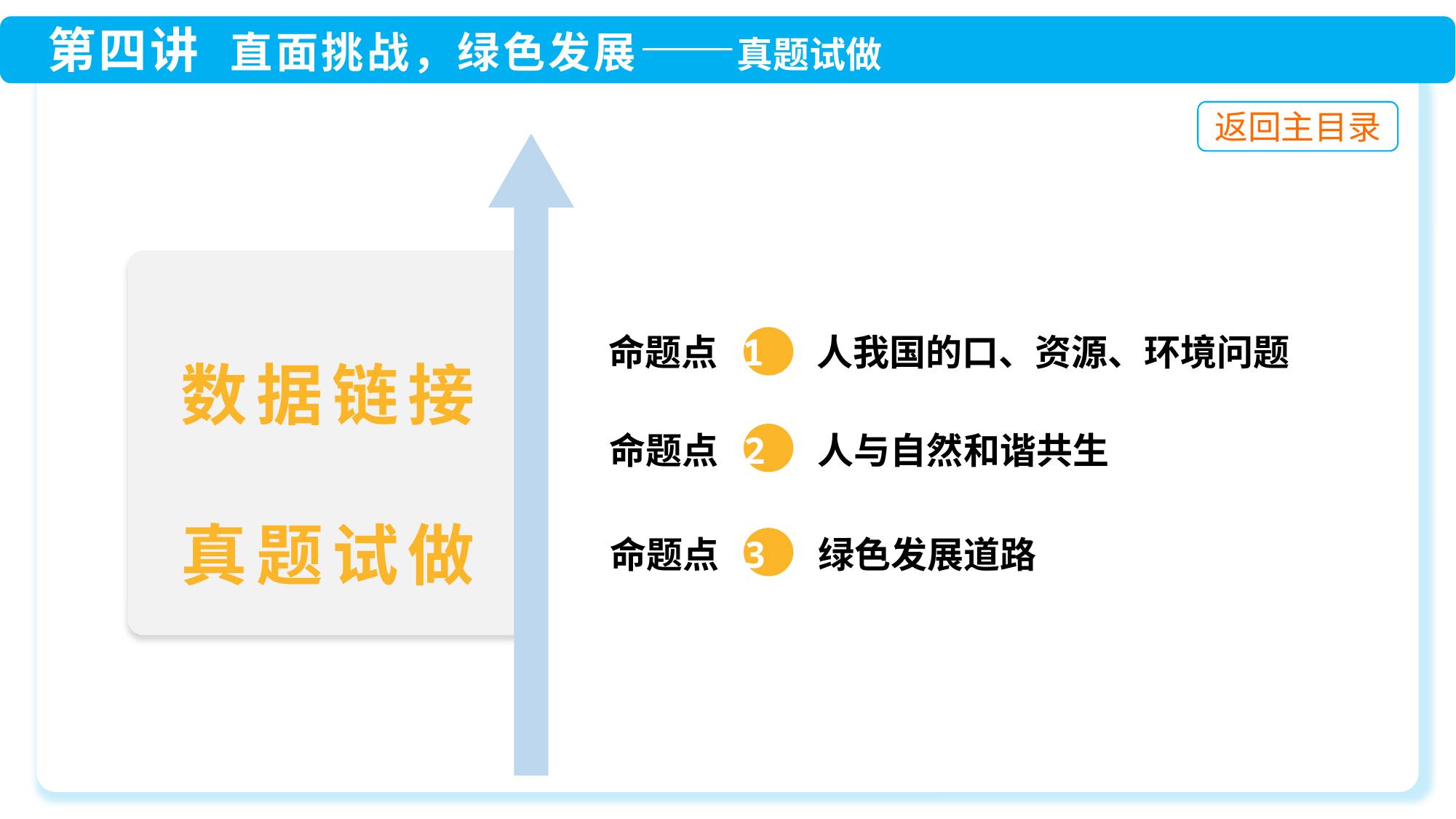

命题点  1  人我国的口、资源、环境问题

数据链接
真题试做
命题点  2  人与自然和谐共生

命题点  3  绿色发展道路